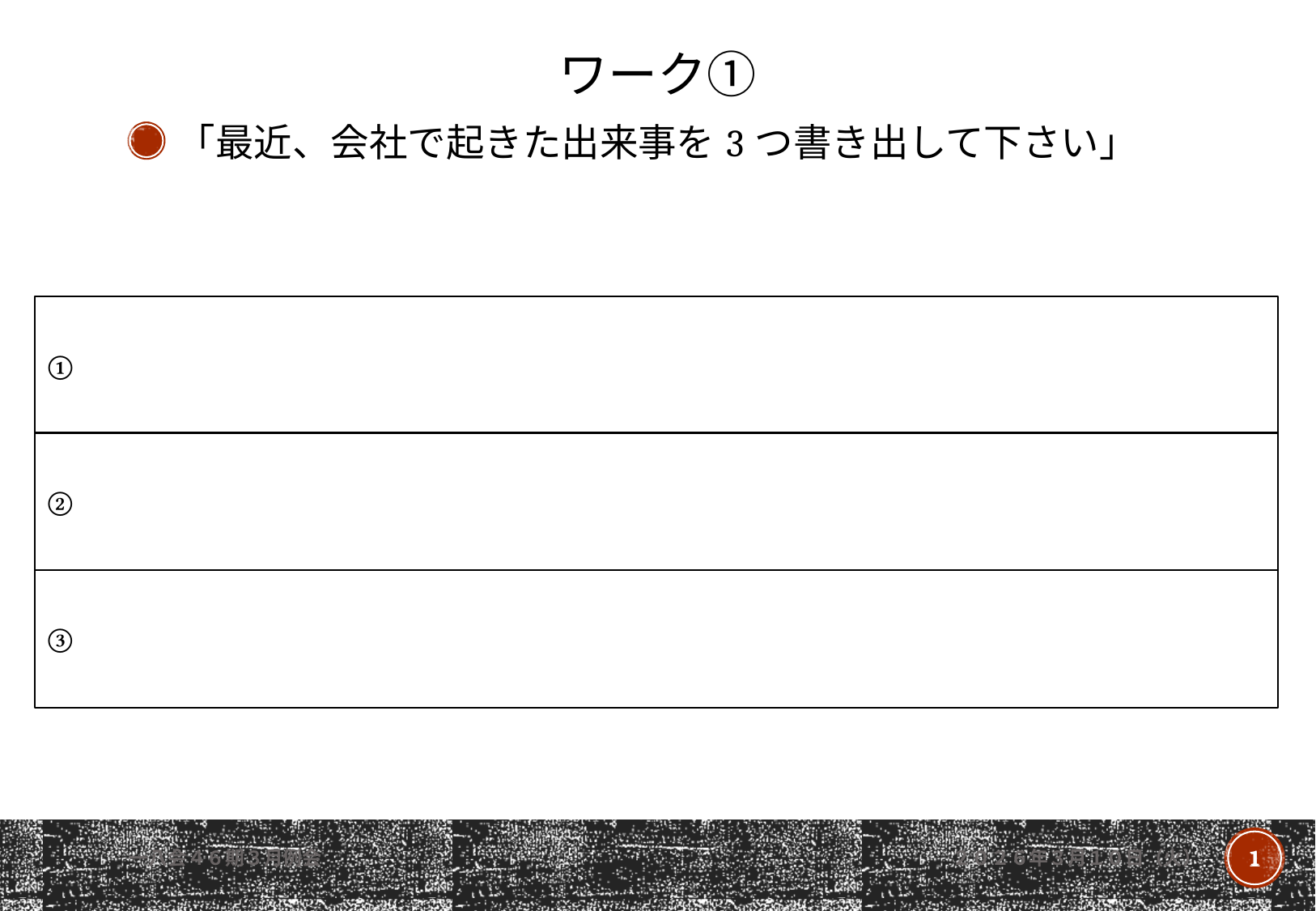

ワーク①
「最近、会社で起きた出来事を3つ書き出して下さい」

①
②
③
一八会４６期３月例会
1
２０２６年３月１０日（火）